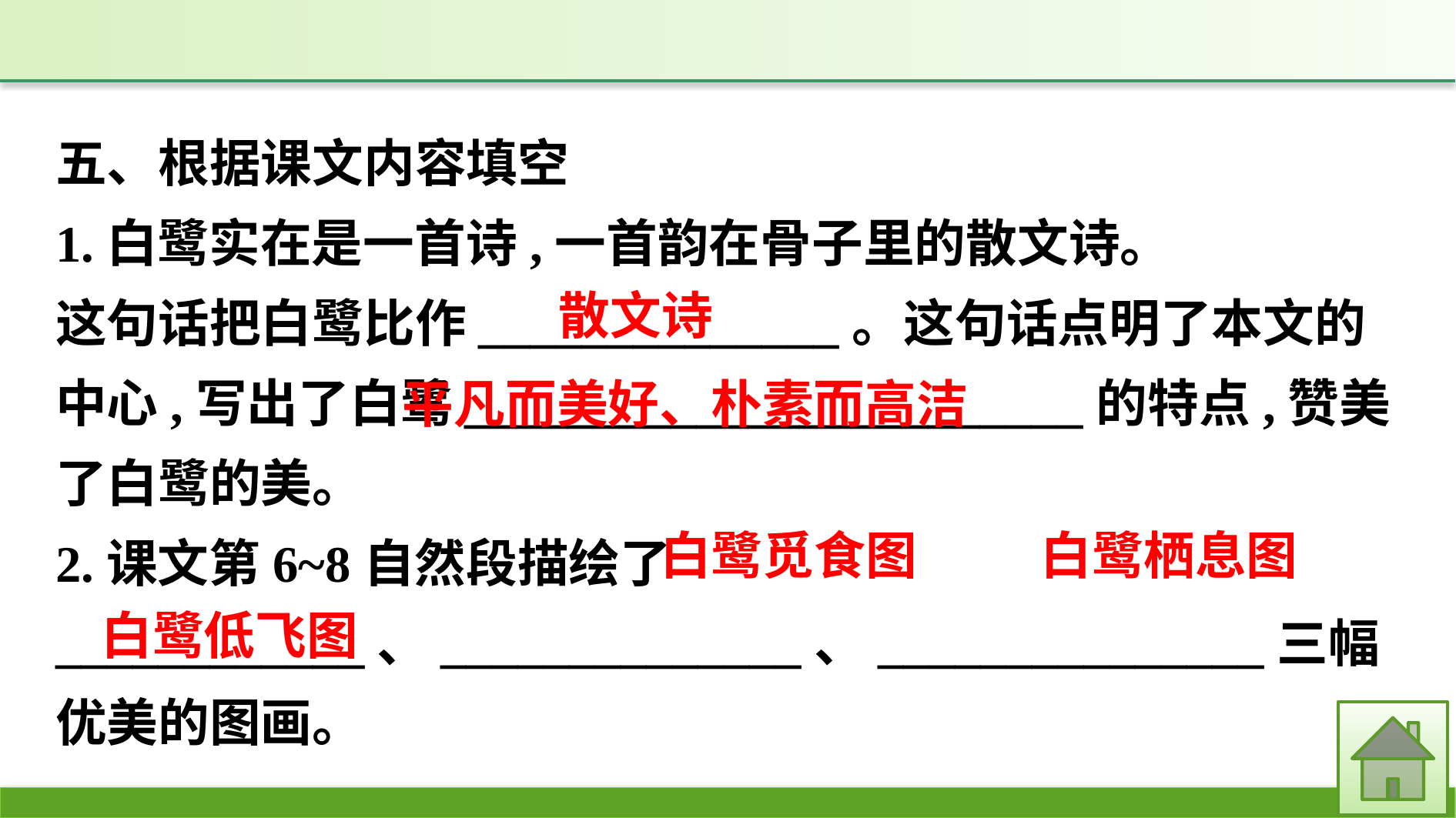

五、根据课文内容填空
1.白鹭实在是一首诗,一首韵在骨子里的散文诗。
这句话把白鹭比作______________。这句话点明了本文的中心,写出了白鹭________________________的特点,赞美了白鹭的美。
2.课文第6~8自然段描绘了____________、______________、_______________三幅优美的图画。
散文诗
平凡而美好、朴素而高洁
白鹭栖息图
白鹭觅食图
白鹭低飞图